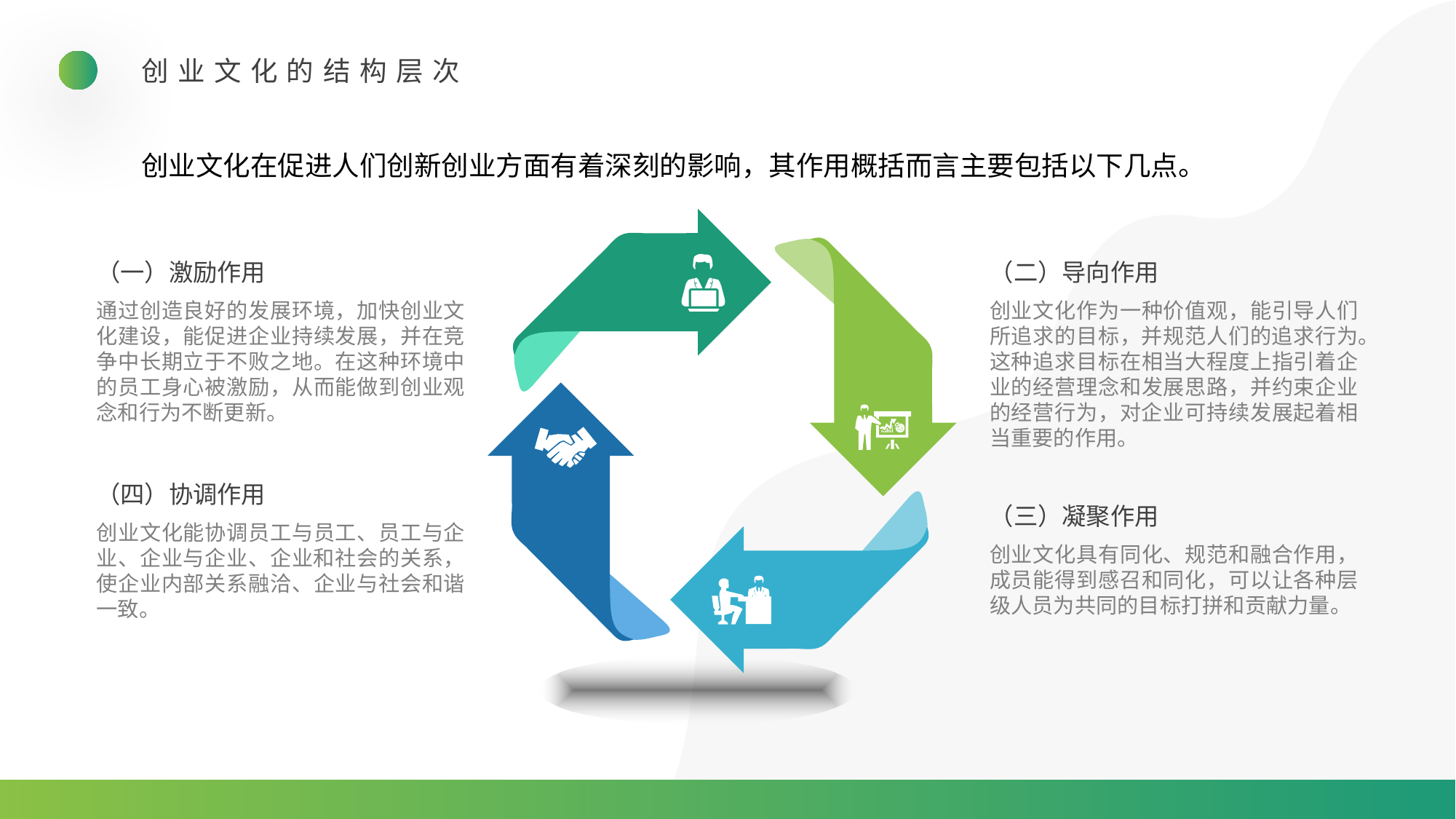

创业文化的结构层次
创业文化在促进人们创新创业方面有着深刻的影响，其作用概括而言主要包括以下几点。

（一）激励作用
（二）导向作用
通过创造良好的发展环境，加快创业文化建设，能促进企业持续发展，并在竞争中长期立于不败之地。在这种环境中的员工身心被激励，从而能做到创业观念和行为不断更新。
创业文化作为一种价值观，能引导人们所追求的目标，并规范人们的追求行为。这种追求目标在相当大程度上指引着企业的经营理念和发展思路，并约束企业的经营行为，对企业可持续发展起着相当重要的作用。

（四）协调作用

（三）凝聚作用
创业文化能协调员工与员工、员工与企业、企业与企业、企业和社会的关系，使企业内部关系融洽、企业与社会和谐一致。
创业文化具有同化、规范和融合作用，成员能得到感召和同化，可以让各种层级人员为共同的目标打拼和贡献力量。